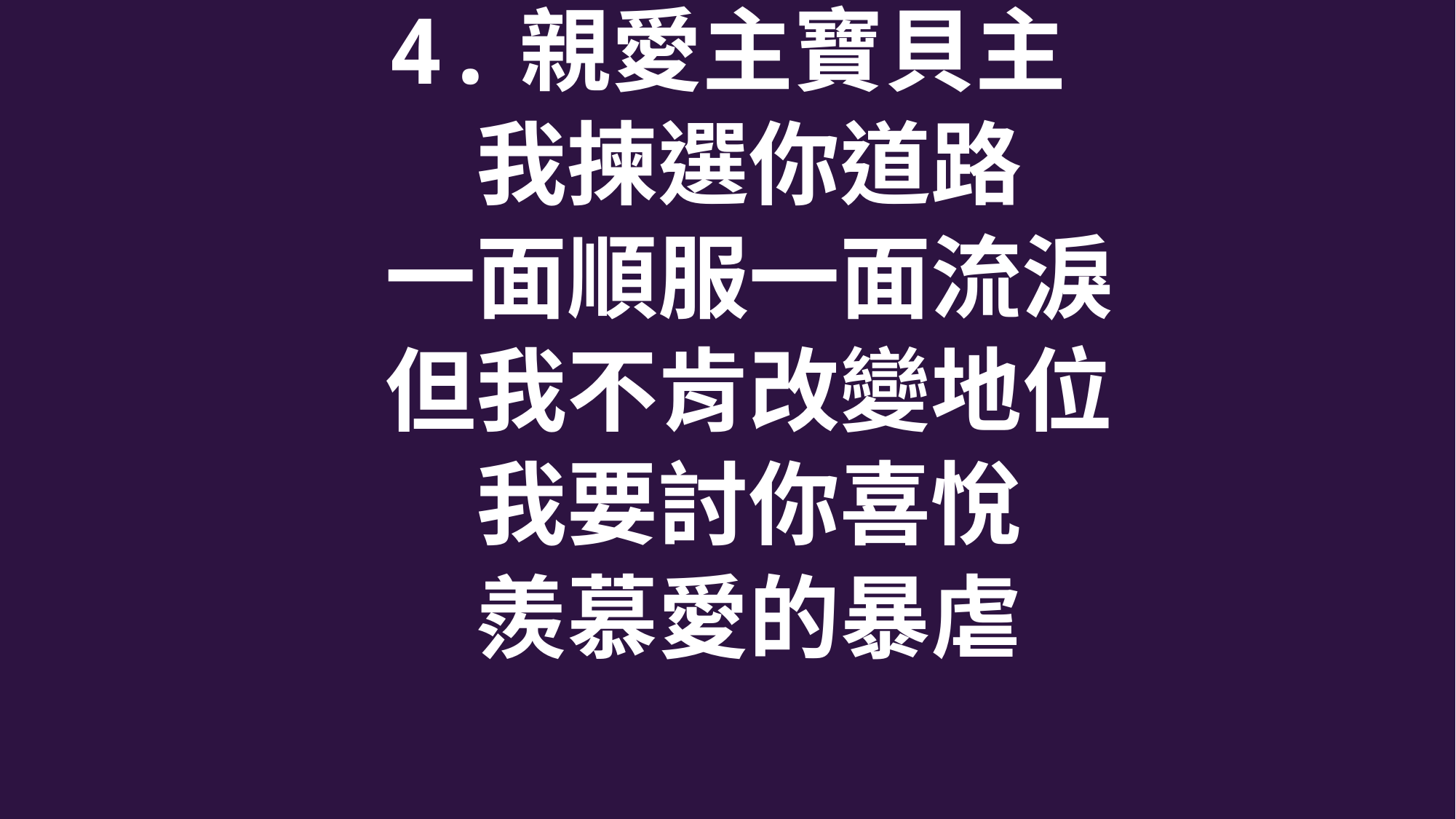

4.親愛主寶貝主
 我揀選你道路
 一面順服一面流淚
 但我不肯改變地位
 我要討你喜悅
 羨慕愛的暴虐